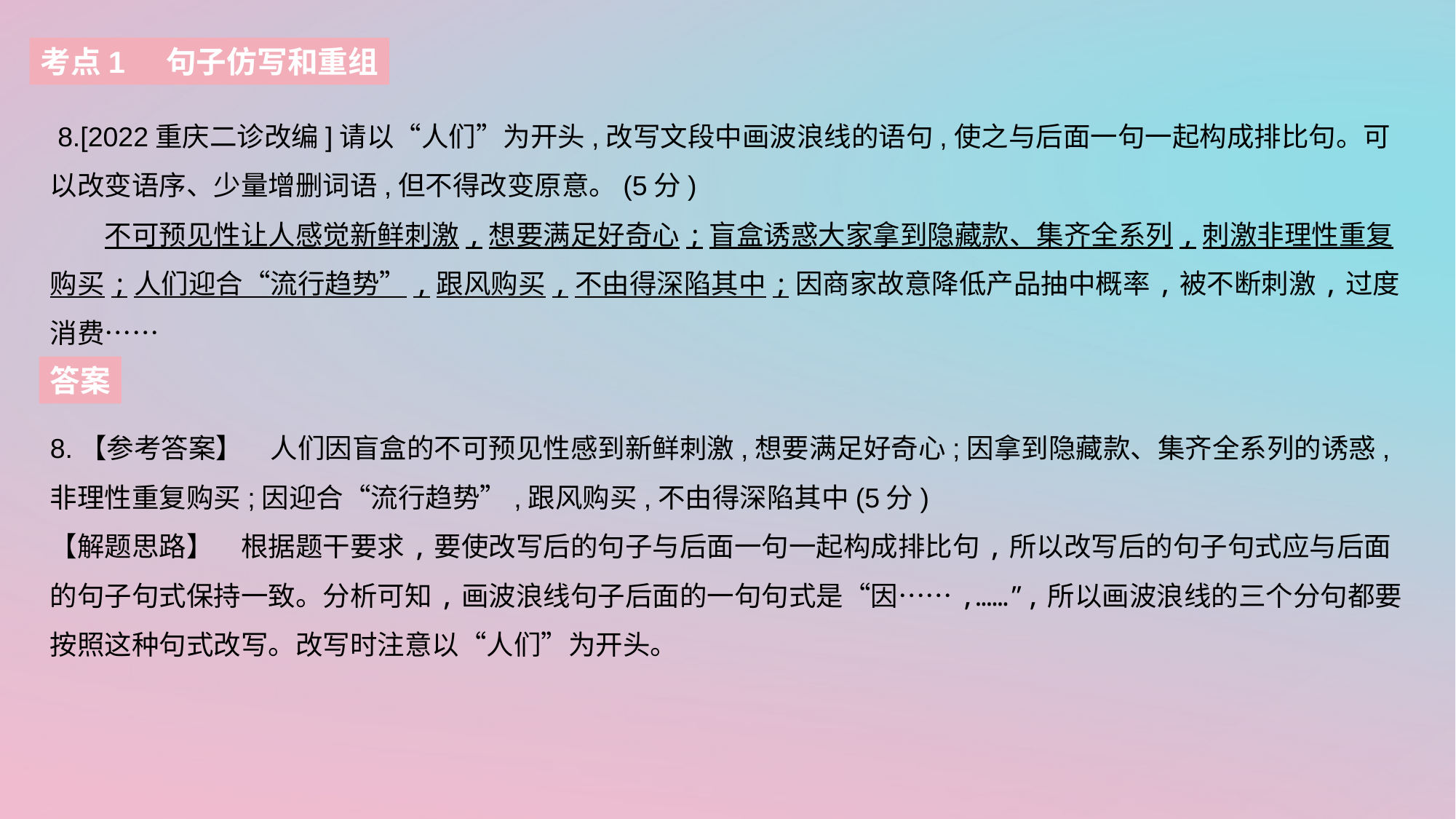

考点1    句子仿写和重组
 8.[2022重庆二诊改编]请以“人们”为开头,改写文段中画波浪线的语句,使之与后面一句一起构成排比句。可以改变语序、少量增删词语,但不得改变原意。(5分)
　　不可预见性让人感觉新鲜刺激,想要满足好奇心;盲盒诱惑大家拿到隐藏款、集齐全系列,刺激非理性重复购买;人们迎合“流行趋势”,跟风购买,不由得深陷其中;因商家故意降低产品抽中概率,被不断刺激,过度消费……
答:
答案
8.【参考答案】　人们因盲盒的不可预见性感到新鲜刺激,想要满足好奇心;因拿到隐藏款、集齐全系列的诱惑,非理性重复购买;因迎合“流行趋势”,跟风购买,不由得深陷其中(5分)
【解题思路】　根据题干要求,要使改写后的句子与后面一句一起构成排比句,所以改写后的句子句式应与后面的句子句式保持一致。分析可知,画波浪线句子后面的一句句式是“因……,……”,所以画波浪线的三个分句都要按照这种句式改写。改写时注意以“人们”为开头。